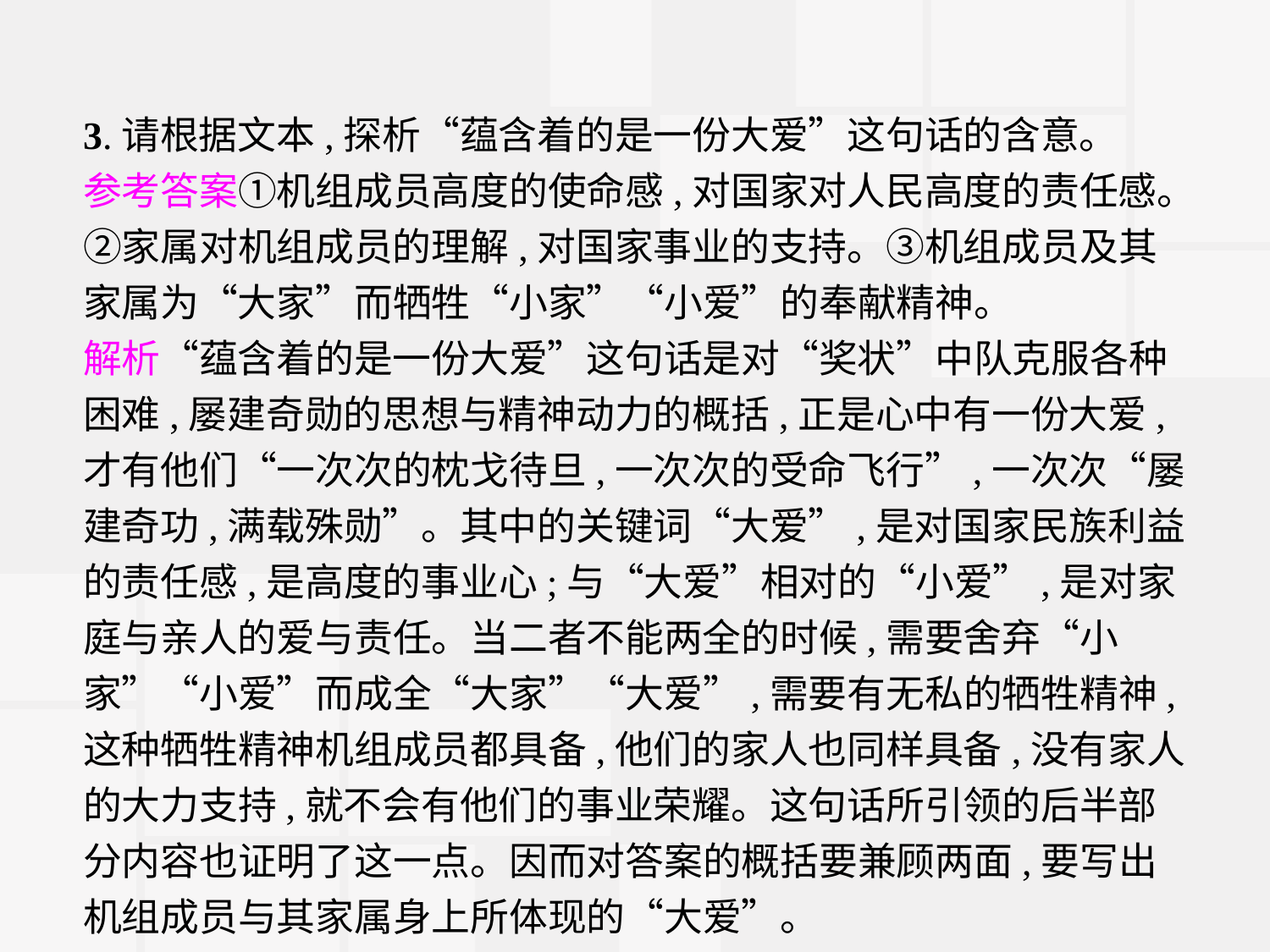

3.请根据文本,探析“蕴含着的是一份大爱”这句话的含意。
参考答案①机组成员高度的使命感,对国家对人民高度的责任感。②家属对机组成员的理解,对国家事业的支持。③机组成员及其家属为“大家”而牺牲“小家”“小爱”的奉献精神。
解析“蕴含着的是一份大爱”这句话是对“奖状”中队克服各种困难,屡建奇勋的思想与精神动力的概括,正是心中有一份大爱,才有他们“一次次的枕戈待旦,一次次的受命飞行”,一次次“屡建奇功,满载殊勋”。其中的关键词“大爱”,是对国家民族利益的责任感,是高度的事业心;与“大爱”相对的“小爱”,是对家庭与亲人的爱与责任。当二者不能两全的时候,需要舍弃“小家”“小爱”而成全“大家”“大爱”,需要有无私的牺牲精神,这种牺牲精神机组成员都具备,他们的家人也同样具备,没有家人的大力支持,就不会有他们的事业荣耀。这句话所引领的后半部分内容也证明了这一点。因而对答案的概括要兼顾两面,要写出机组成员与其家属身上所体现的“大爱”。